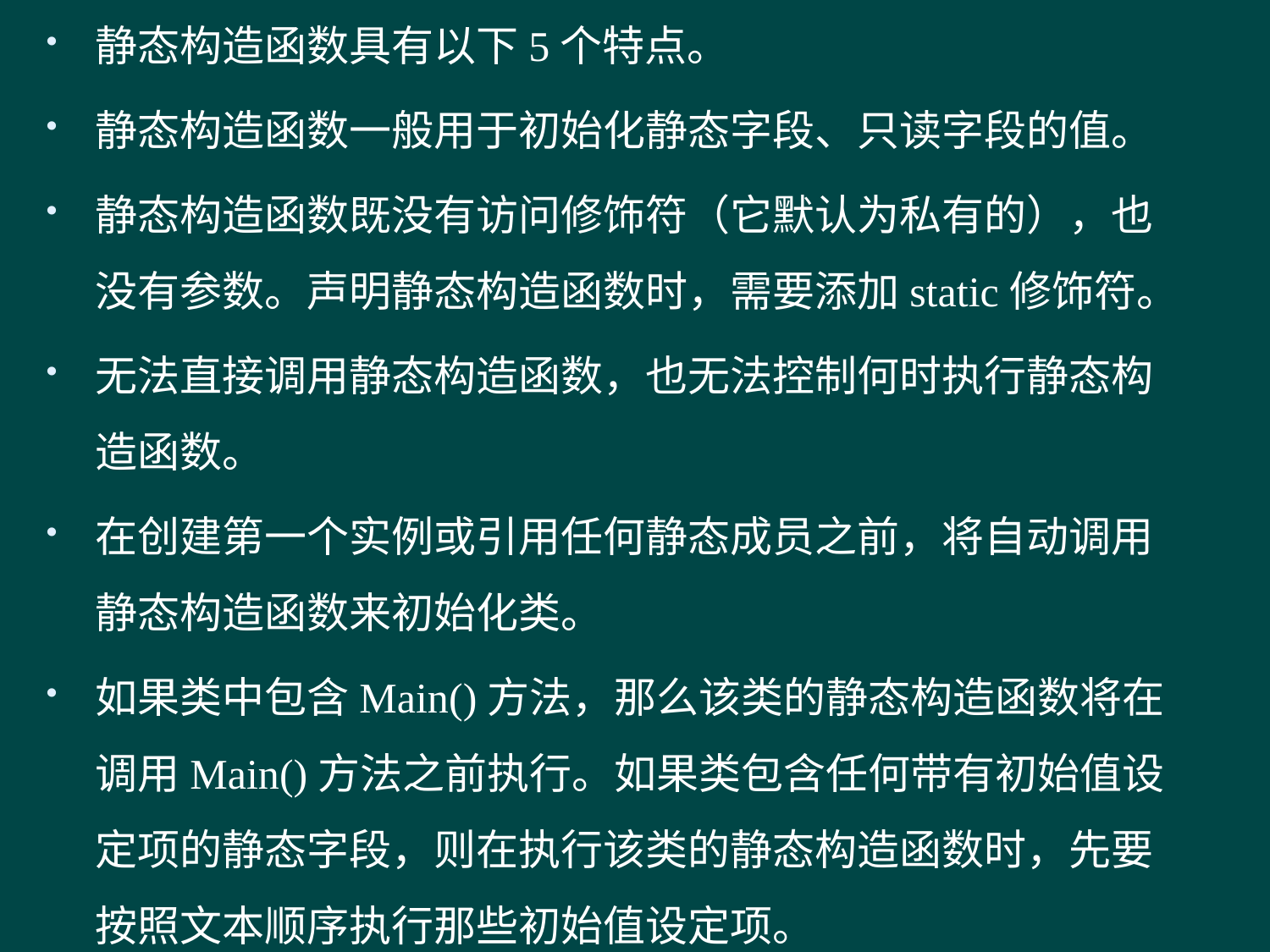

静态构造函数具有以下5个特点。
静态构造函数一般用于初始化静态字段、只读字段的值。
静态构造函数既没有访问修饰符（它默认为私有的），也没有参数。声明静态构造函数时，需要添加static修饰符。
无法直接调用静态构造函数，也无法控制何时执行静态构造函数。
在创建第一个实例或引用任何静态成员之前，将自动调用静态构造函数来初始化类。
如果类中包含Main()方法，那么该类的静态构造函数将在调用Main()方法之前执行。如果类包含任何带有初始值设定项的静态字段，则在执行该类的静态构造函数时，先要按照文本顺序执行那些初始值设定项。

#